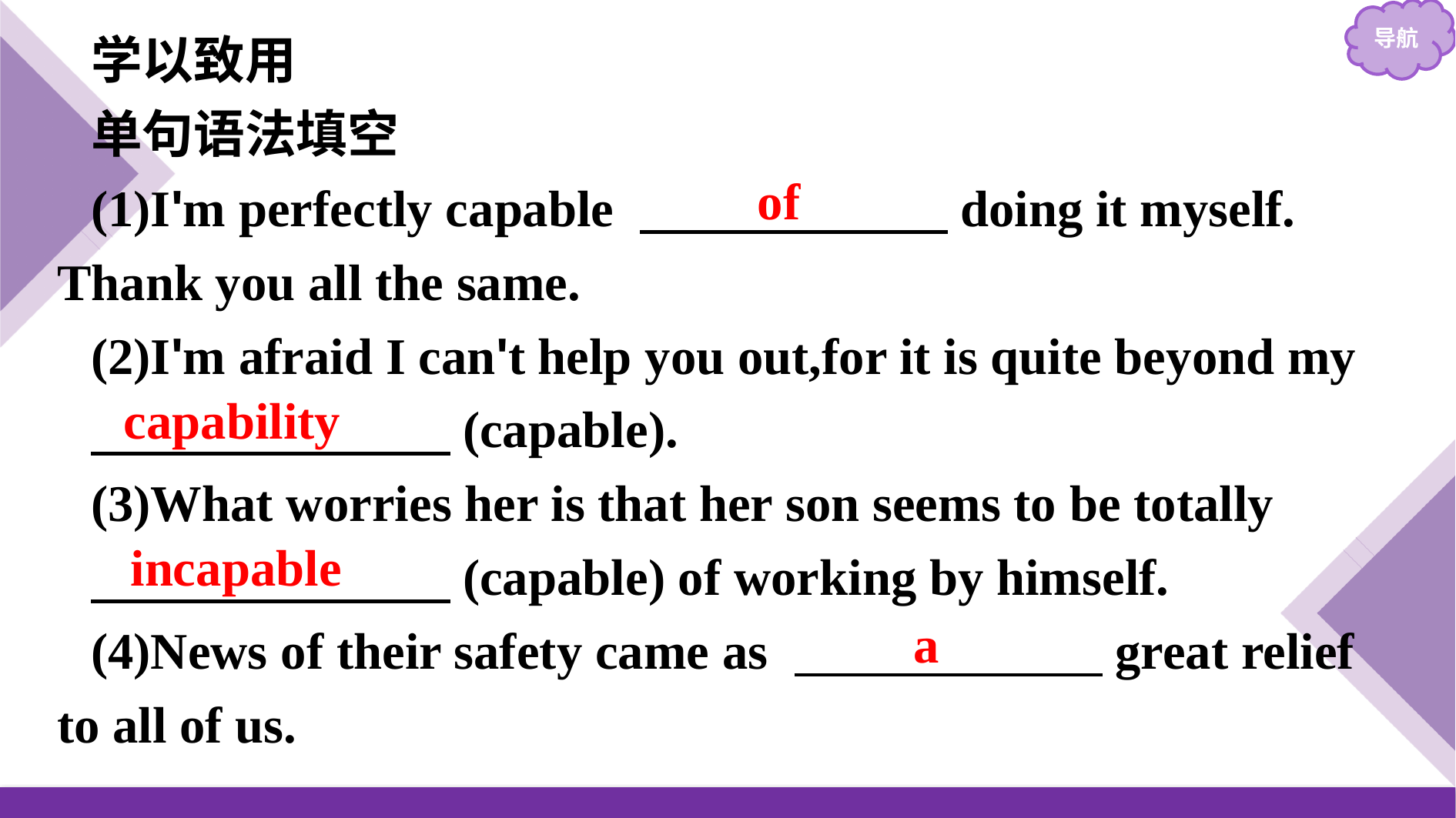

学以致用
单句语法填空
(1)I'm perfectly capable 　　　　　　doing it myself. Thank you all the same.
(2)I'm afraid I can't help you out,for it is quite beyond my
　　　　　　　(capable).
(3)What worries her is that her son seems to be totally
　　　　　　　(capable) of working by himself.
(4)News of their safety came as 　　　　　　great relief to all of us.
of
capability
incapable
a